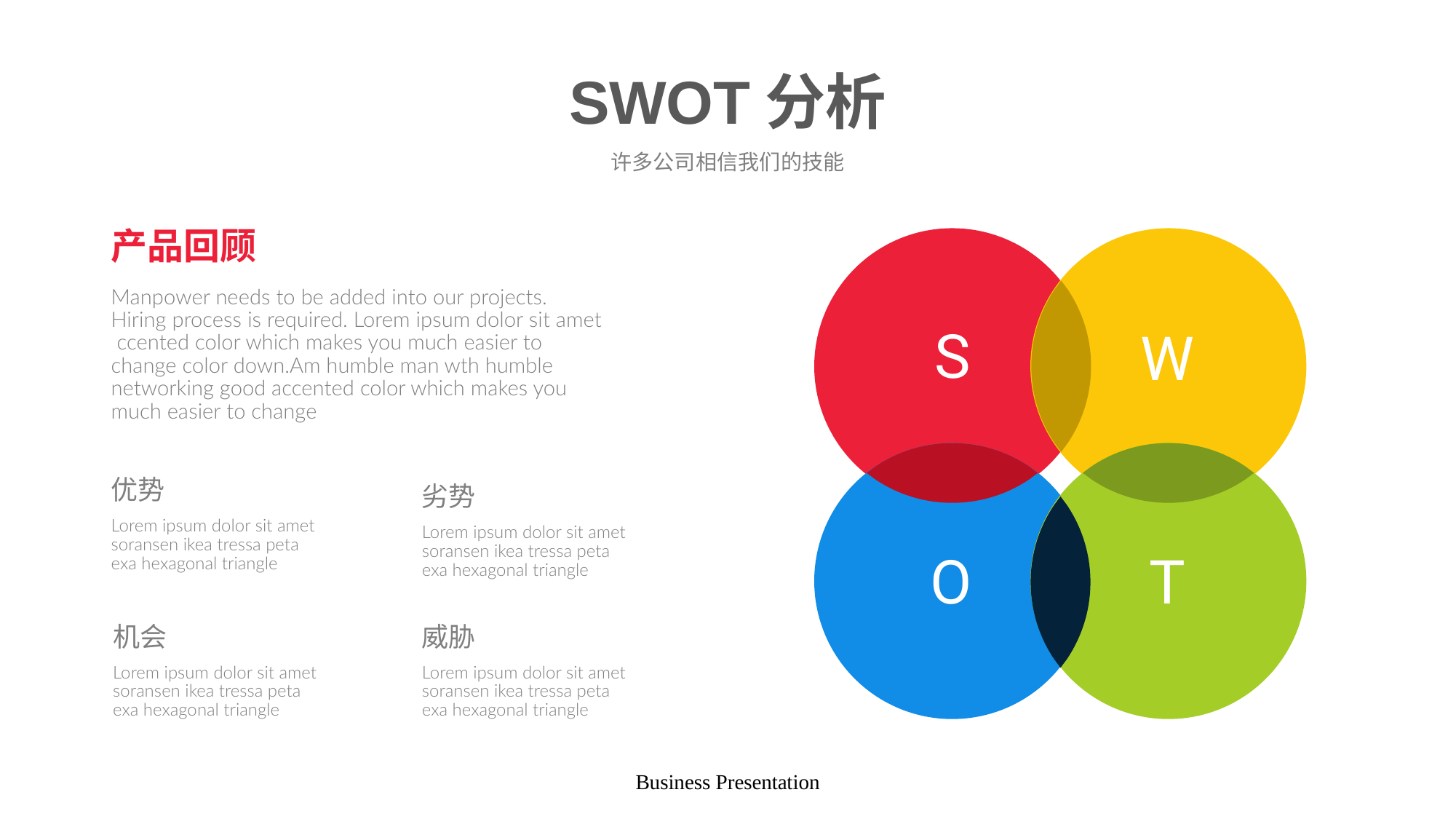

# SWOT分析
许多公司相信我们的技能
产品回顾

Manpower needs to be added into our projects. Hiring process is required. Lorem ipsum dolor sit amet  ccented color which makes you much easier to change color down.Am humble man wth humble networking good accented color which makes you much easier to change

S
W

优势
劣势

Lorem ipsum dolor sit amet soransen ikea tressa peta exa hexagonal triangle
Lorem ipsum dolor sit amet soransen ikea tressa peta exa hexagonal triangle
O
T
机会
威胁
Lorem ipsum dolor sit amet soransen ikea tressa peta exa hexagonal triangle
Lorem ipsum dolor sit amet soransen ikea tressa peta exa hexagonal triangle
Business Presentation
43